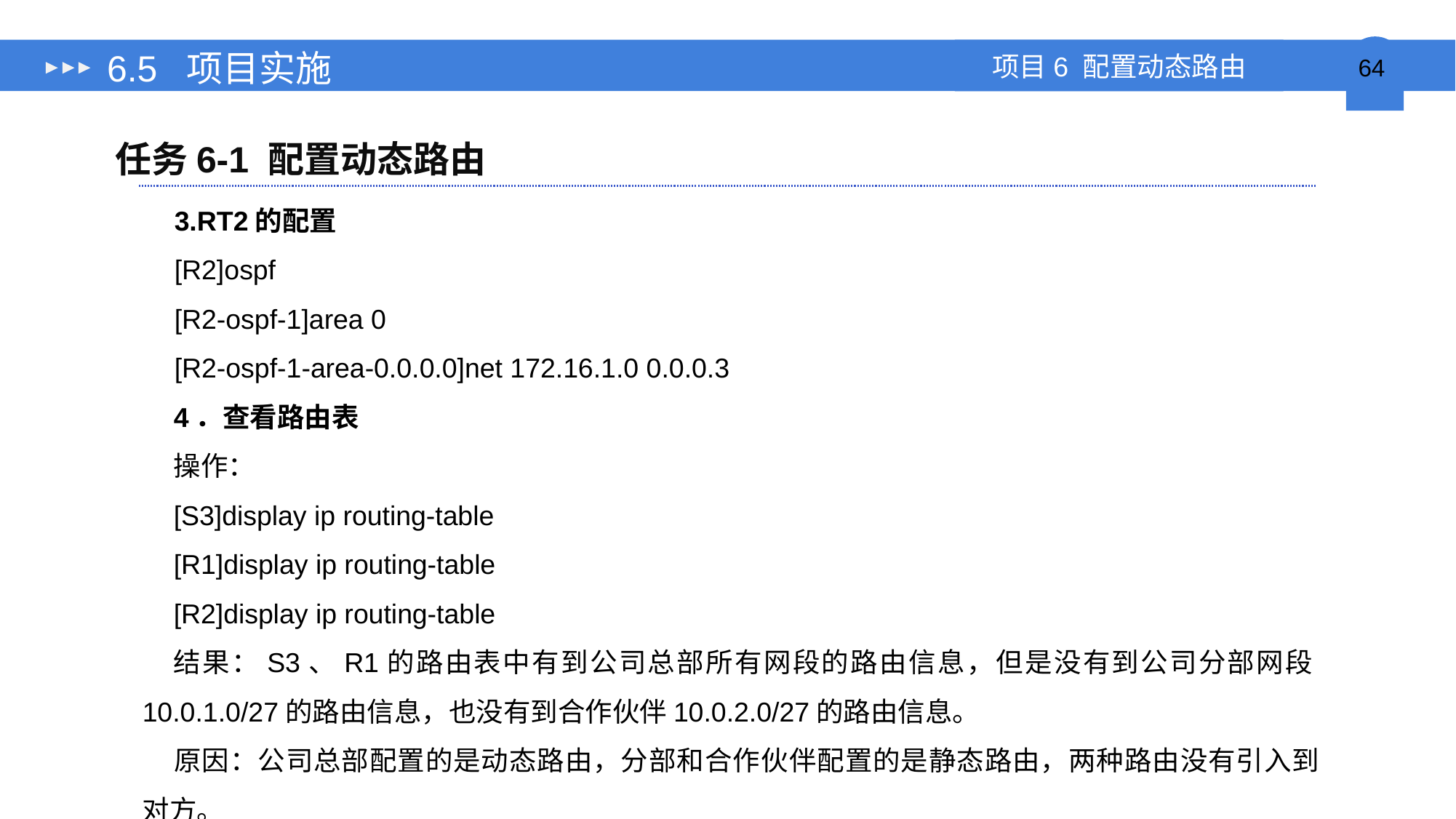

# 6.5  项目实施
任务6-1 配置动态路由
3.RT2的配置
[R2]ospf
[R2-ospf-1]area 0
[R2-ospf-1-area-0.0.0.0]net 172.16.1.0 0.0.0.3
4．查看路由表
操作：
[S3]display ip routing-table
[R1]display ip routing-table
[R2]display ip routing-table
结果：S3、R1的路由表中有到公司总部所有网段的路由信息，但是没有到公司分部网段10.0.1.0/27的路由信息，也没有到合作伙伴10.0.2.0/27的路由信息。
原因：公司总部配置的是动态路由，分部和合作伙伴配置的是静态路由，两种路由没有引入到对方。